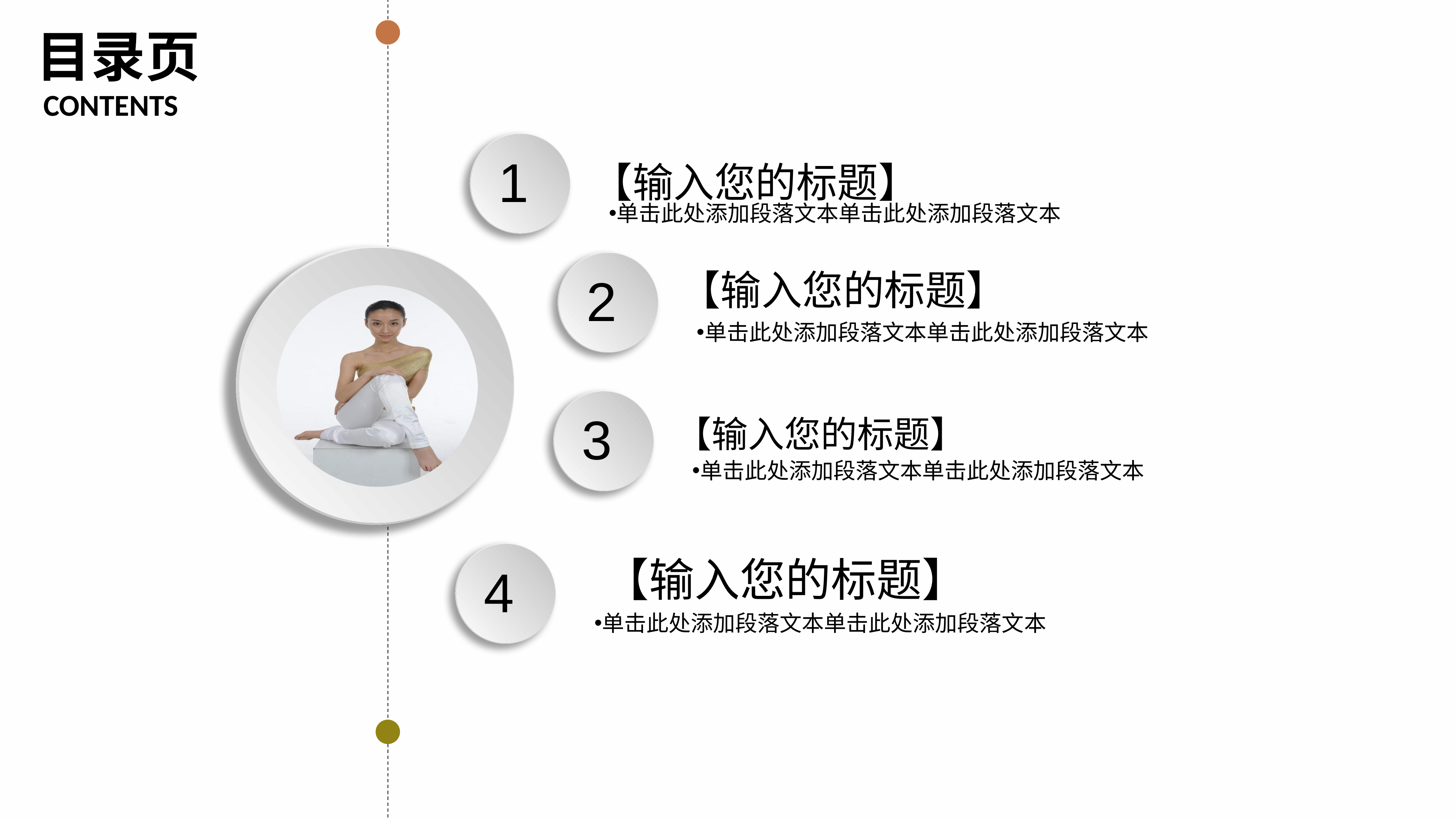

目录页

CONTENTS
【输入您的标题】

1
单击此处添加段落文本单击此处添加段落文本
【输入您的标题】

2
单击此处添加段落文本单击此处添加段落文本
【输入您的标题】

3
单击此处添加段落文本单击此处添加段落文本
【输入您的标题】

4
单击此处添加段落文本单击此处添加段落文本